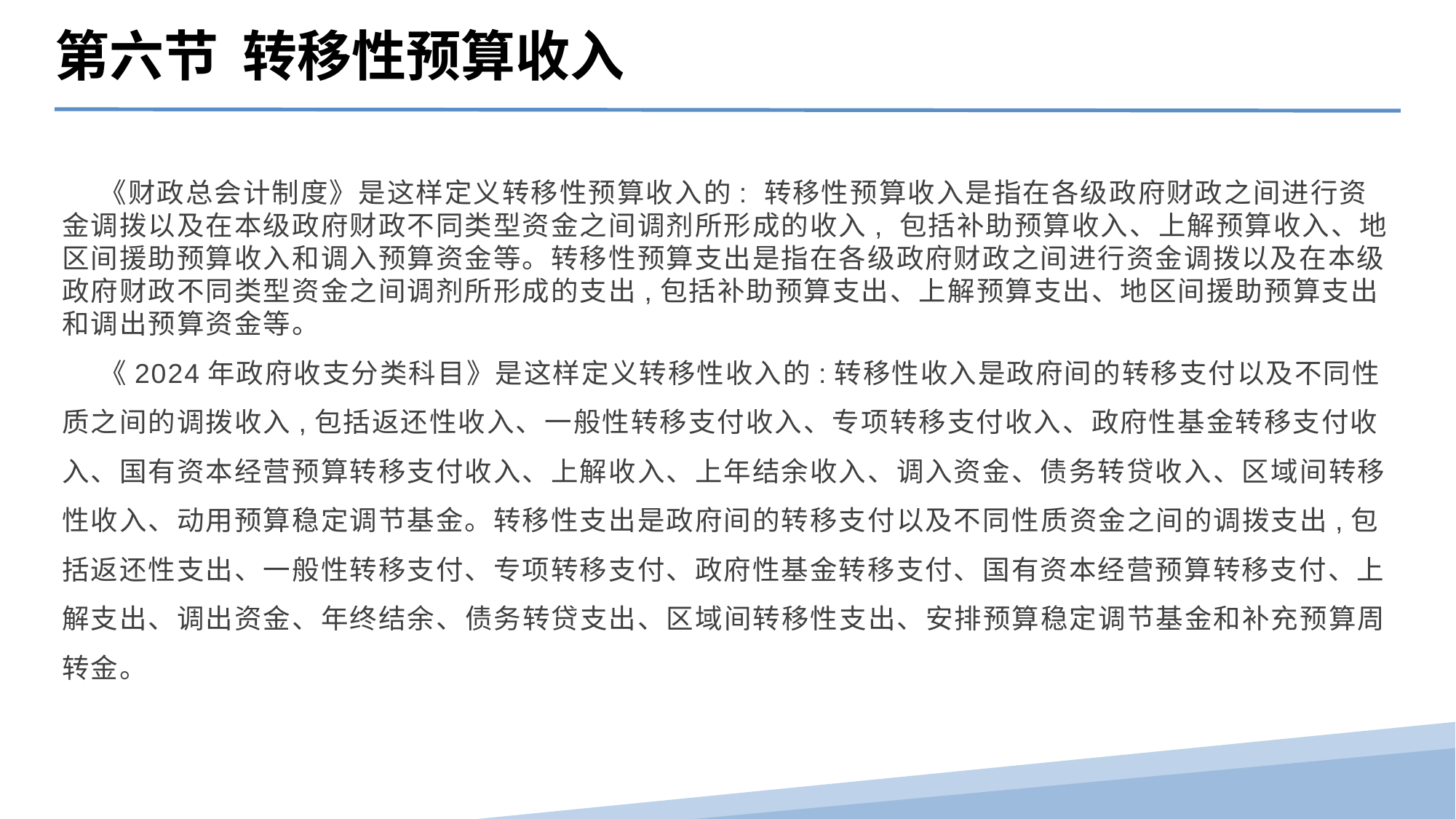

第六节  转移性预算收入
    《财政总会计制度》是这样定义转移性预算收入的: 转移性预算收入是指在各级政府财政之间进行资金调拨以及在本级政府财政不同类型资金之间调剂所形成的收入, 包括补助预算收入、上解预算收入、地区间援助预算收入和调入预算资金等。转移性预算支出是指在各级政府财政之间进行资金调拨以及在本级政府财政不同类型资金之间调剂所形成的支出,包括补助预算支出、上解预算支出、地区间援助预算支出和调出预算资金等。
    《2024年政府收支分类科目》是这样定义转移性收入的:转移性收入是政府间的转移支付以及不同性质之间的调拨收入,包括返还性收入、一般性转移支付收入、专项转移支付收入、政府性基金转移支付收入、国有资本经营预算转移支付收入、上解收入、上年结余收入、调入资金、债务转贷收入、区域间转移性收入、动用预算稳定调节基金。转移性支出是政府间的转移支付以及不同性质资金之间的调拨支出,包括返还性支出、一般性转移支付、专项转移支付、政府性基金转移支付、国有资本经营预算转移支付、上解支出、调出资金、年终结余、债务转贷支出、区域间转移性支出、安排预算稳定调节基金和补充预算周转金。